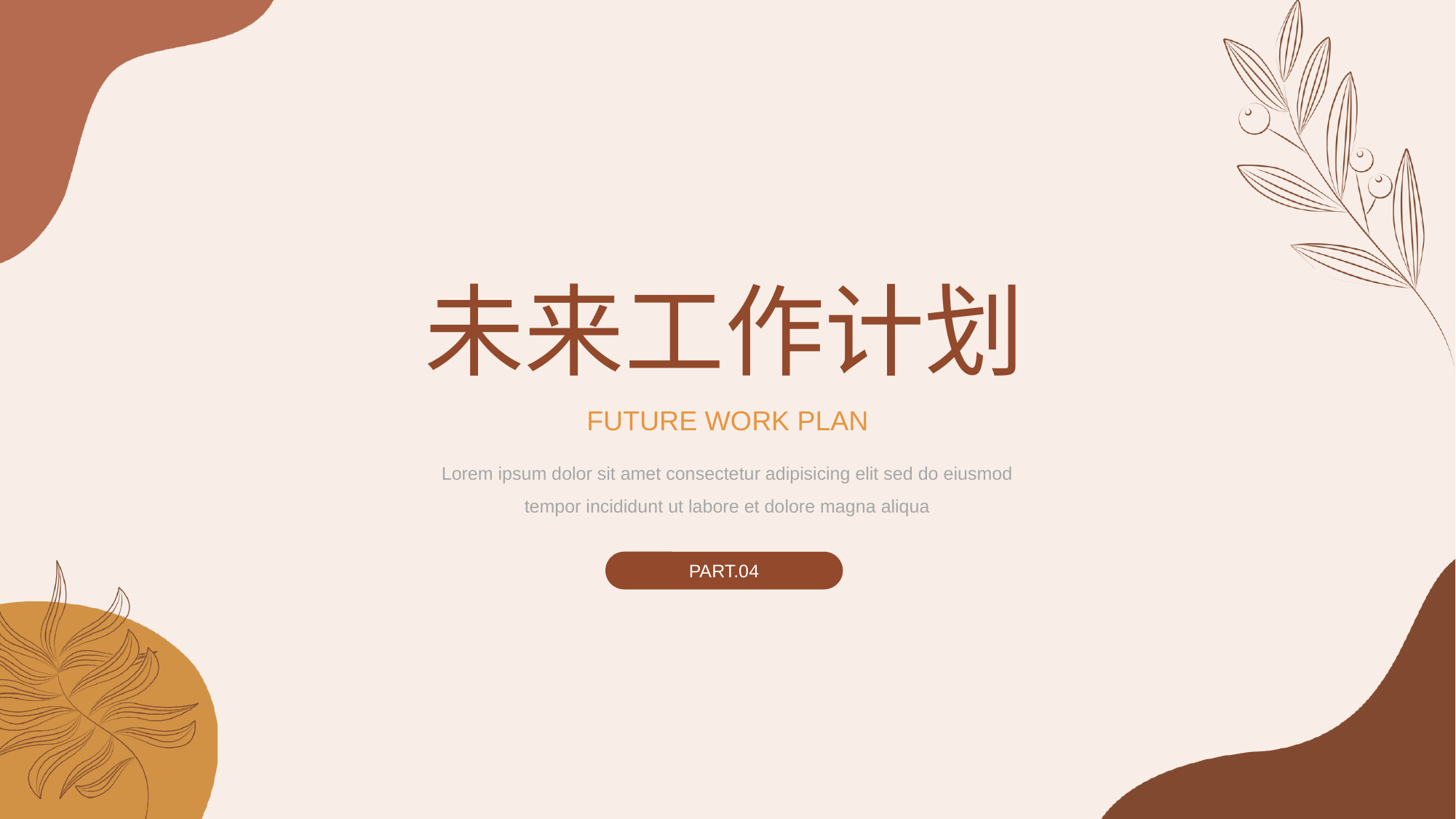

未来工作计划
FUTURE WORK PLAN
Lorem ipsum dolor sit amet consectetur adipisicing elit sed do eiusmod tempor incididunt ut labore et dolore magna aliqua
PART.04